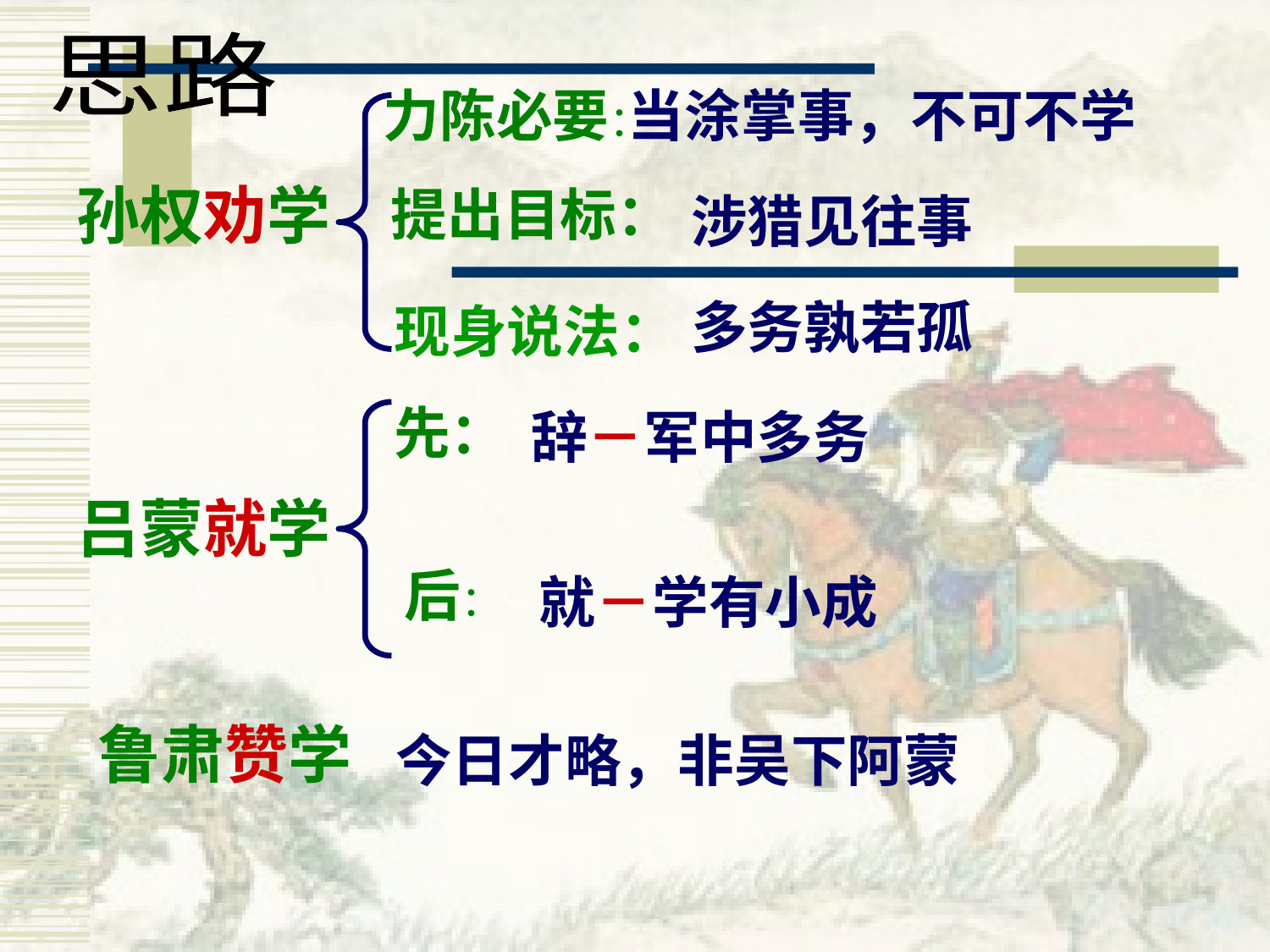

思路
力陈必要：
当涂掌事，不可不学

孙权劝学
提出目标：
涉猎见往事
多务孰若孤
现身说法：
先：
辞－军中多务

吕蒙就学

后：
就－学有小成
鲁肃赞学
今日才略，非吴下阿蒙